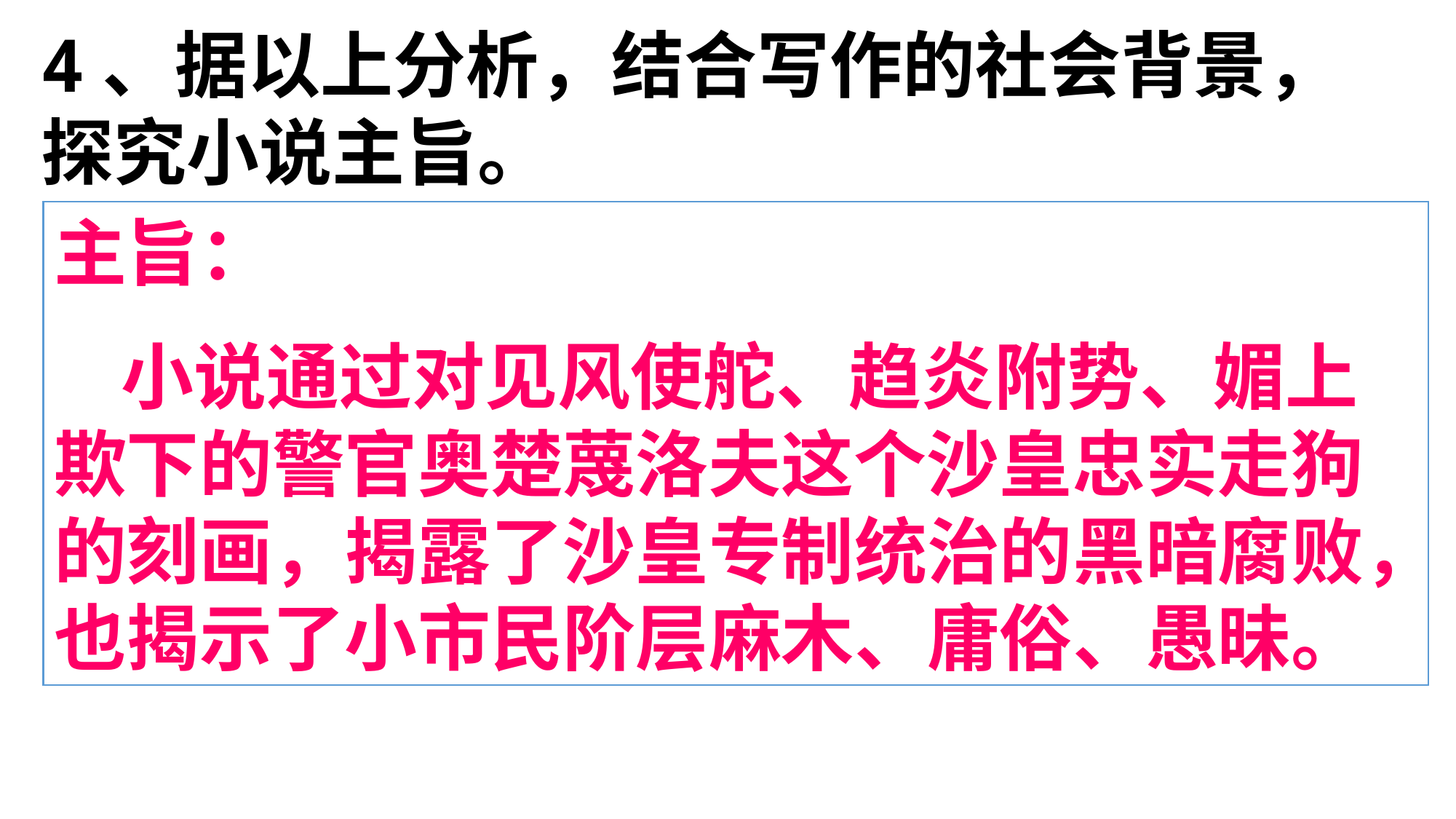

4、据以上分析，结合写作的社会背景，探究小说主旨。
主旨：
   小说通过对见风使舵、趋炎附势、媚上欺下的警官奥楚蔑洛夫这个沙皇忠实走狗的刻画，揭露了沙皇专制统治的黑暗腐败，也揭示了小市民阶层麻木、庸俗、愚昧。